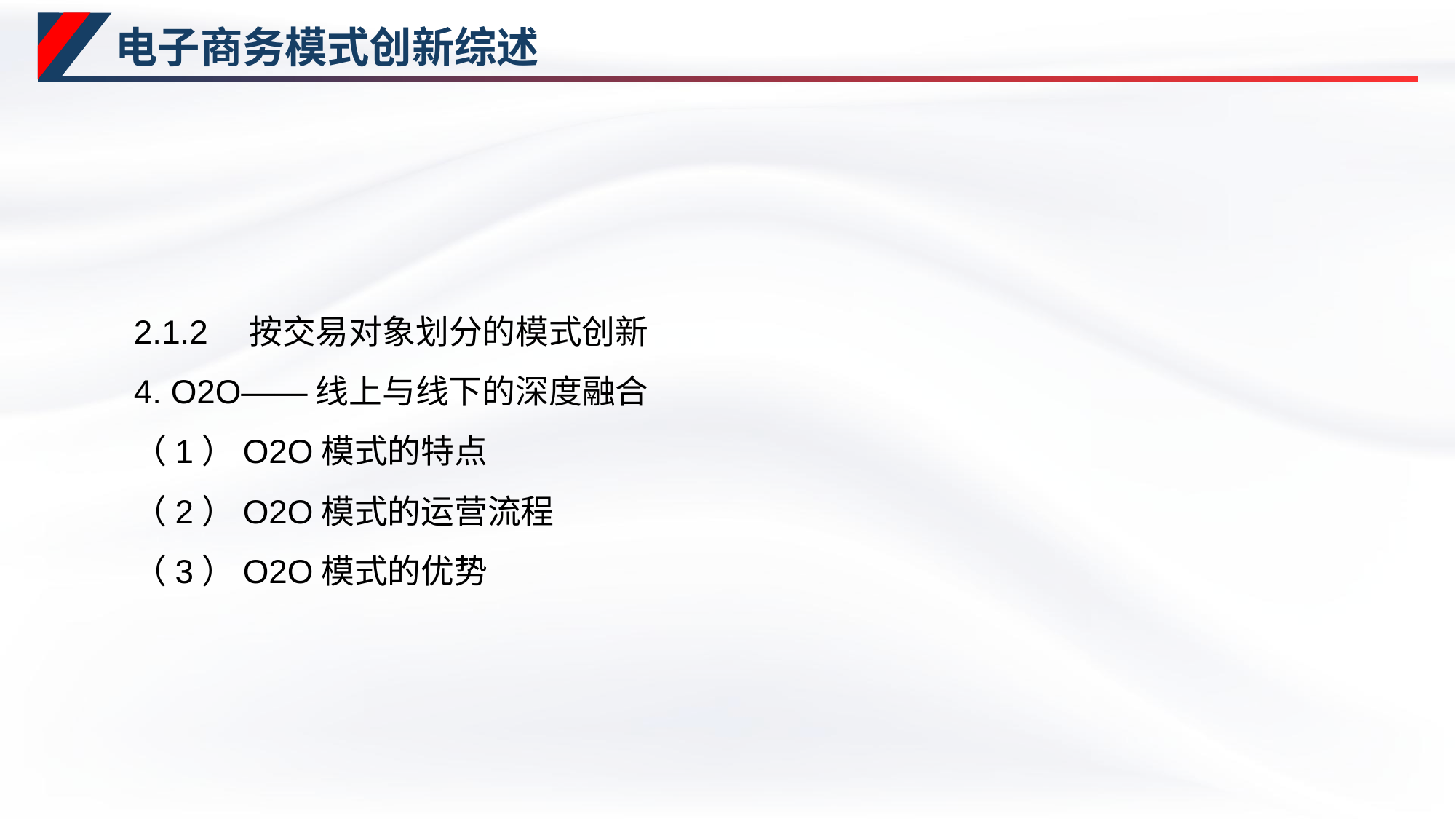

# 电子商务模式创新综述
2.1.2　按交易对象划分的模式创新
4. O2O——线上与线下的深度融合
（1）O2O模式的特点
（2）O2O模式的运营流程
（3）O2O模式的优势